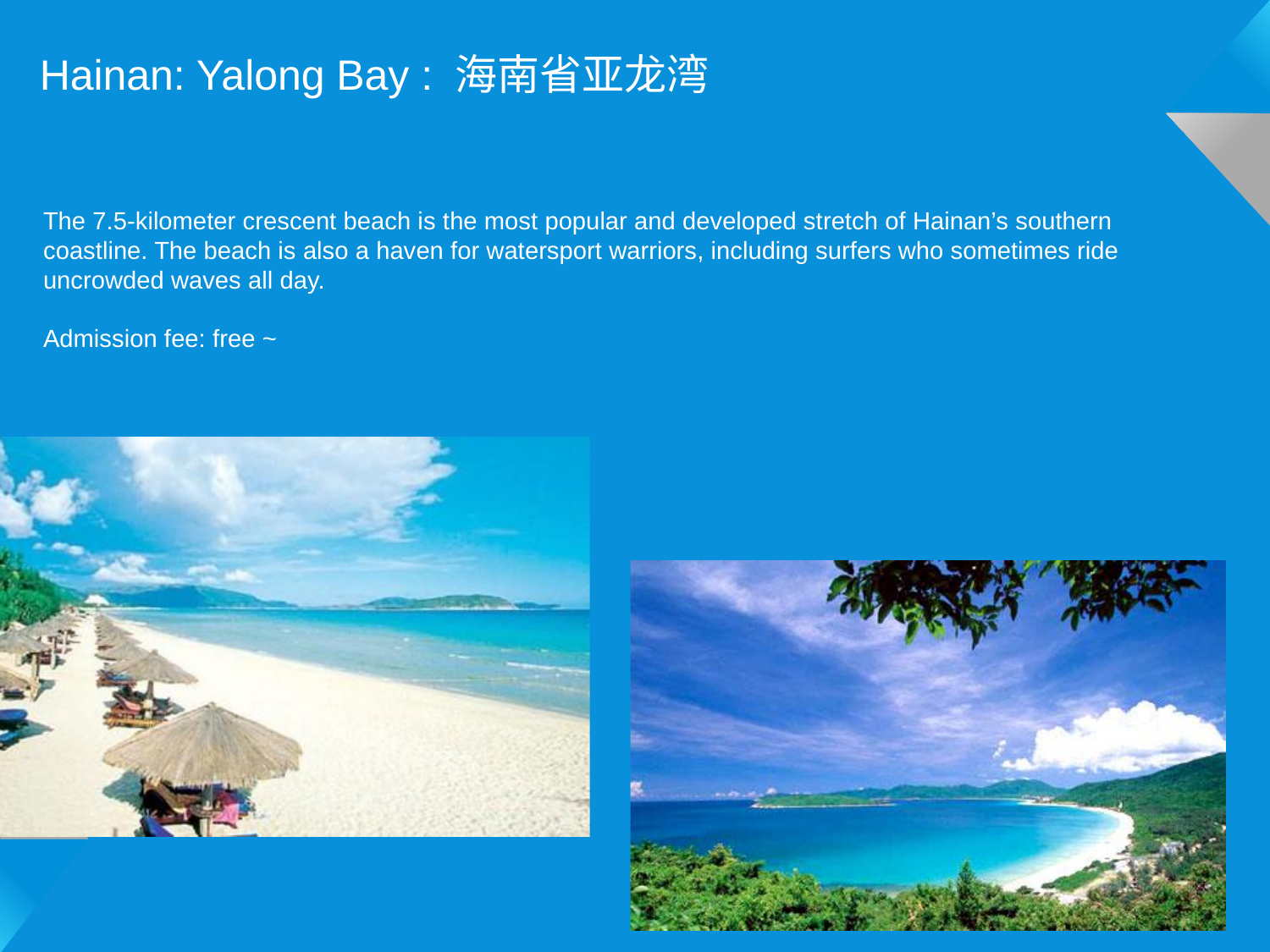

Hainan: Yalong Bay : 海南省亚龙湾

The 7.5-kilometer crescent beach is the most popular and developed stretch of Hainan’s southern coastline. The beach is also a haven for watersport warriors, including surfers who sometimes ride uncrowded waves all day.

Admission fee: free ~